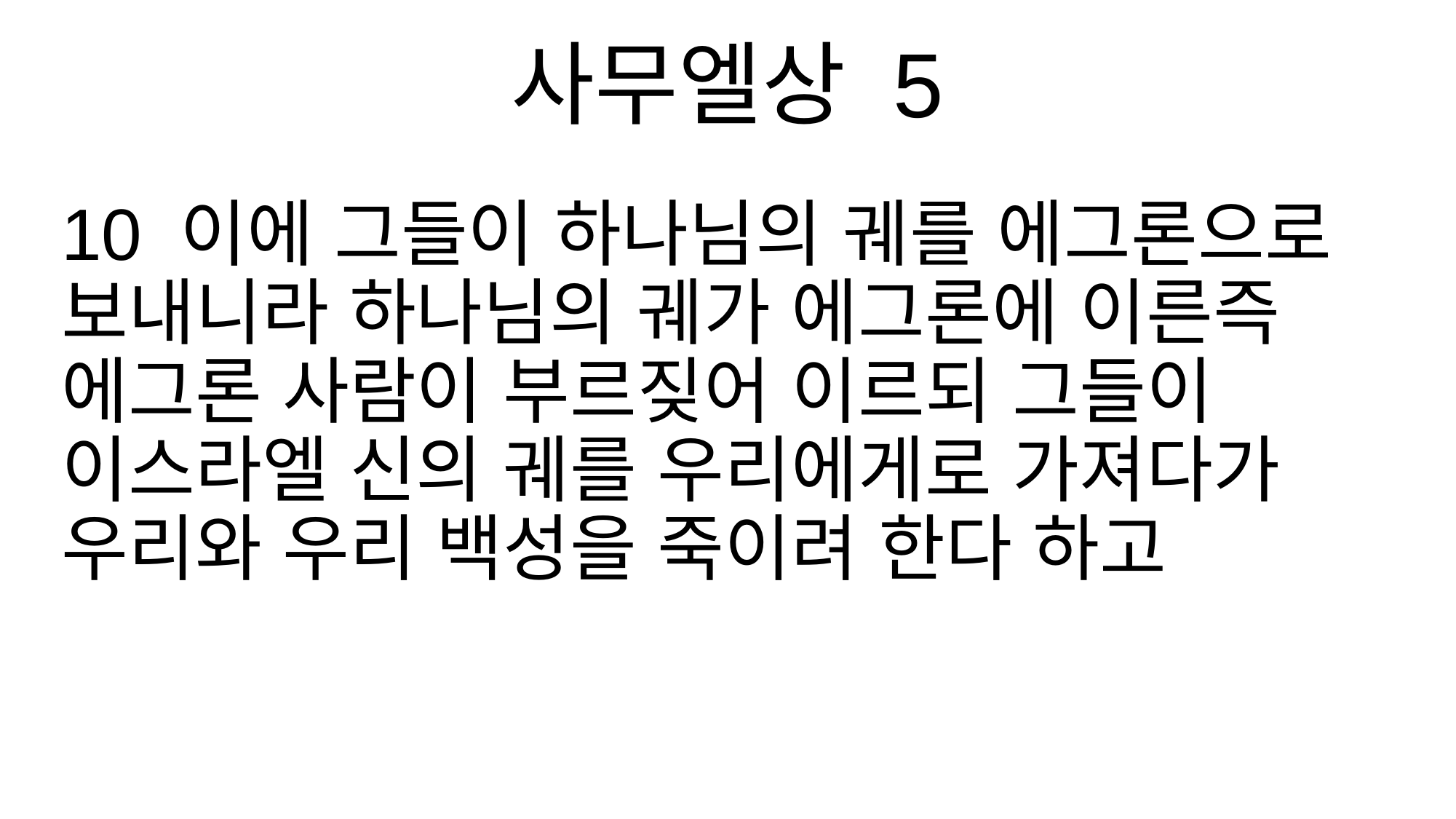

사무엘상 5
10 이에 그들이 하나님의 궤를 에그론으로 보내니라 하나님의 궤가 에그론에 이른즉 에그론 사람이 부르짖어 이르되 그들이 이스라엘 신의 궤를 우리에게로 가져다가 우리와 우리 백성을 죽이려 한다 하고